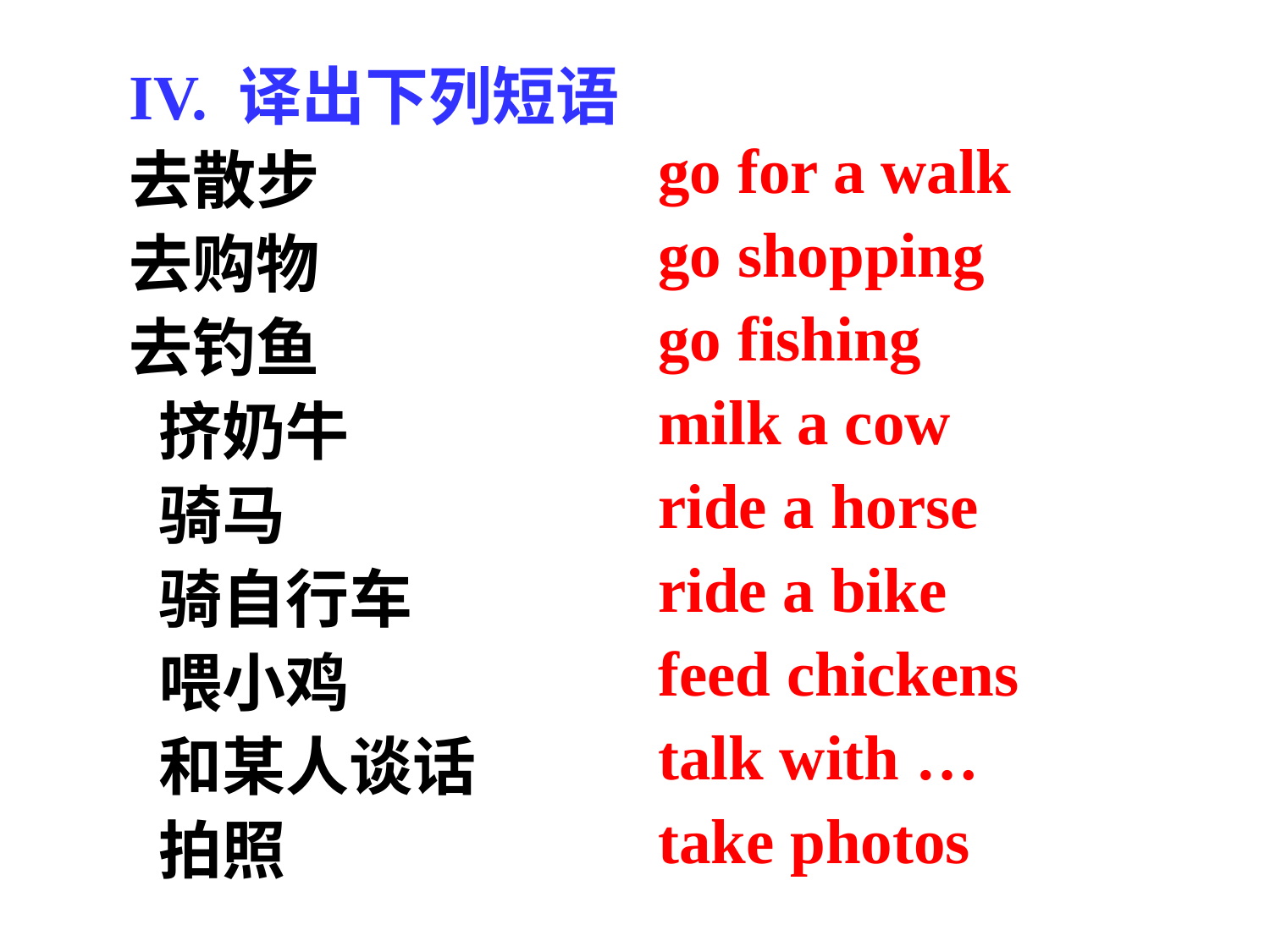

IV. 译出下列短语
去散步
去购物
去钓鱼
 挤奶牛
 骑马
 骑自行车
 喂小鸡
 和某人谈话
 拍照
go for a walk
go shopping
go fishing
milk a cow
ride a horse
ride a bike
feed chickens
talk with …
take photos